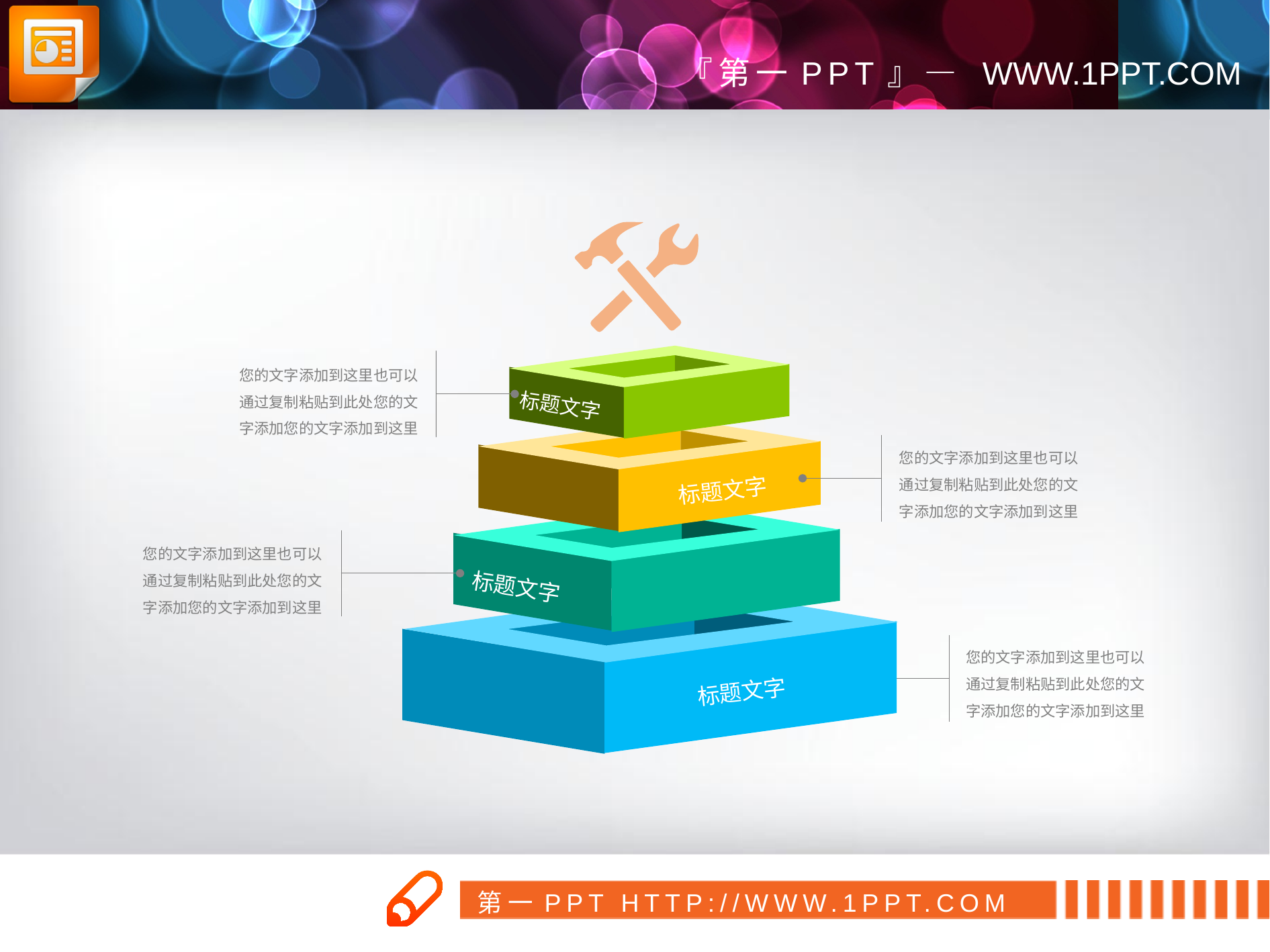

标题文字

标题文字

标题文字

标题文字
您的文字添加到这里也可以通过复制粘贴到此处您的文字添加您的文字添加到这里
您的文字添加到这里也可以通过复制粘贴到此处您的文字添加您的文字添加到这里
您的文字添加到这里也可以通过复制粘贴到此处您的文字添加您的文字添加到这里

您的文字添加到这里也可以通过复制粘贴到此处您的文字添加您的文字添加到这里